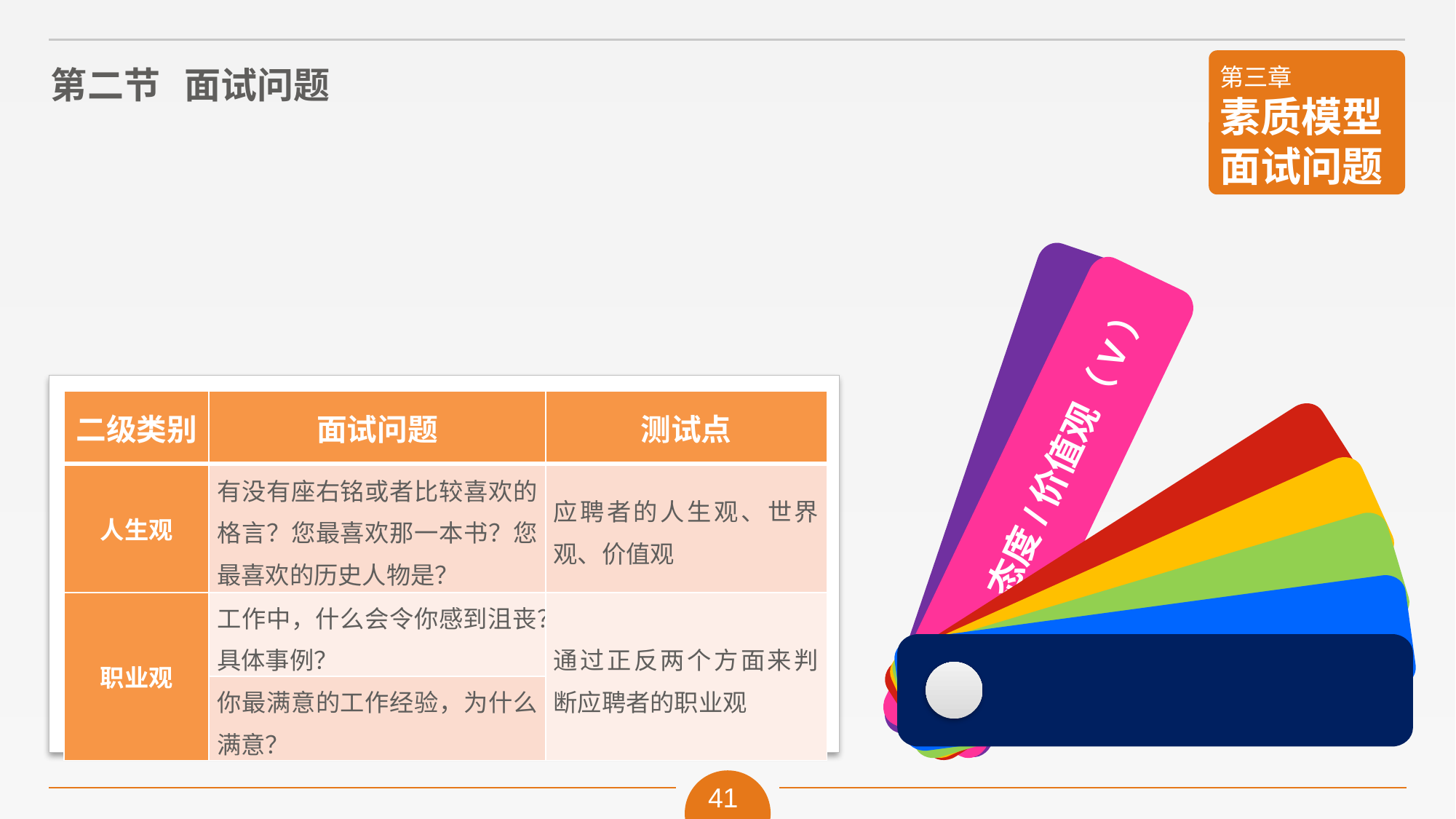

态度/价值观（V）

| 二级类别 | 面试问题 | 测试点 |
| --- | --- | --- |
| 人生观 | 有没有座右铭或者比较喜欢的格言？您最喜欢那一本书？您最喜欢的历史人物是？ | 应聘者的人生观、世界观、价值观 |
| 职业观 | 工作中，什么会令你感到沮丧？具体事例？ | 通过正反两个方面来判断应聘者的职业观 |
|  | 你最满意的工作经验，为什么满意？ |  |